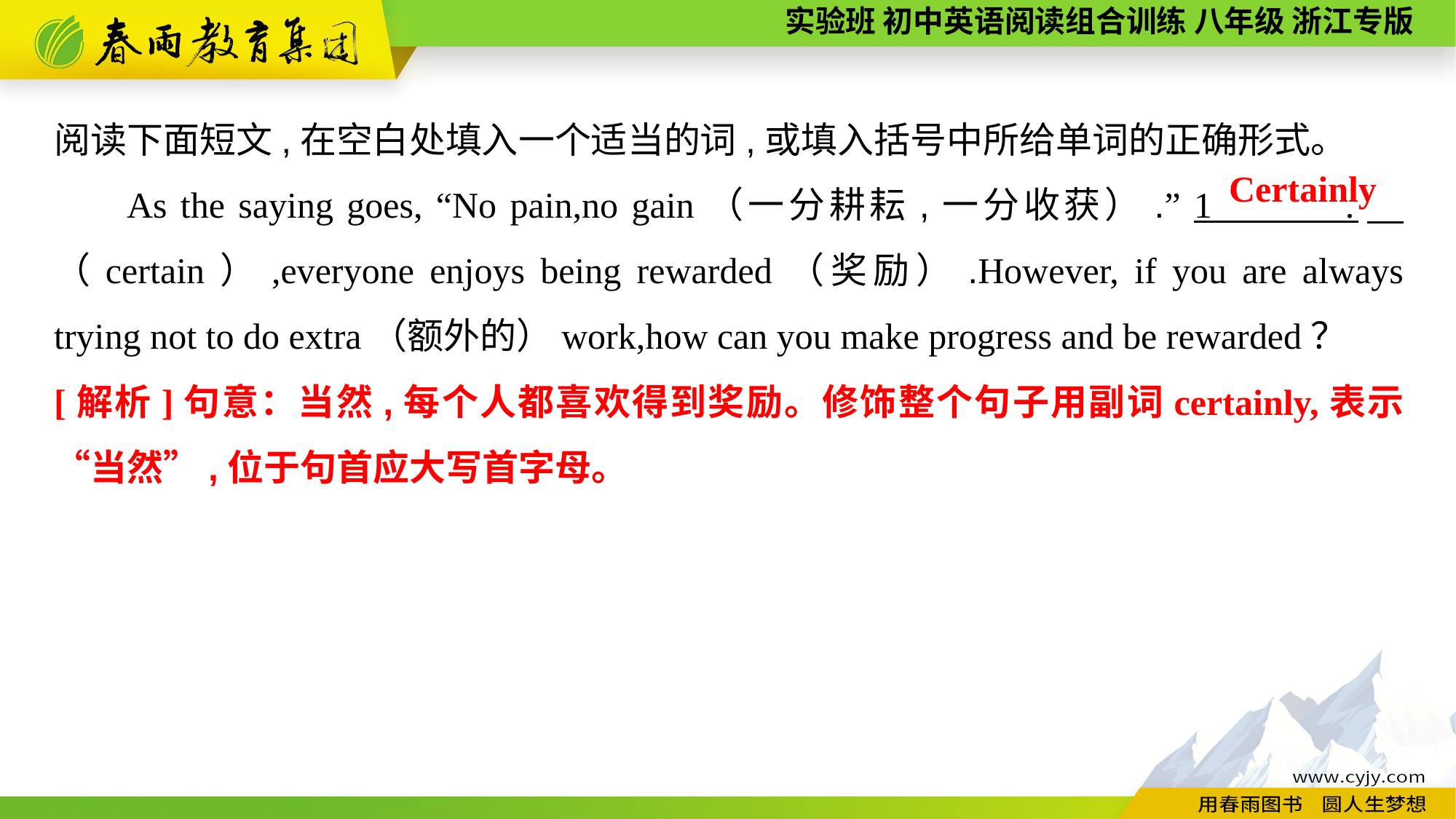

阅读下面短文,在空白处填入一个适当的词,或填入括号中所给单词的正确形式。
As the saying goes, “No pain,no gain（一分耕耘,一分收获）.” 1          .　（certain）,everyone enjoys being rewarded（奖励）.However, if you are always trying not to do extra（额外的）work,how can you make progress and be rewarded？
Certainly
[解析]句意：当然,每个人都喜欢得到奖励。修饰整个句子用副词certainly,表示“当然”,位于句首应大写首字母。